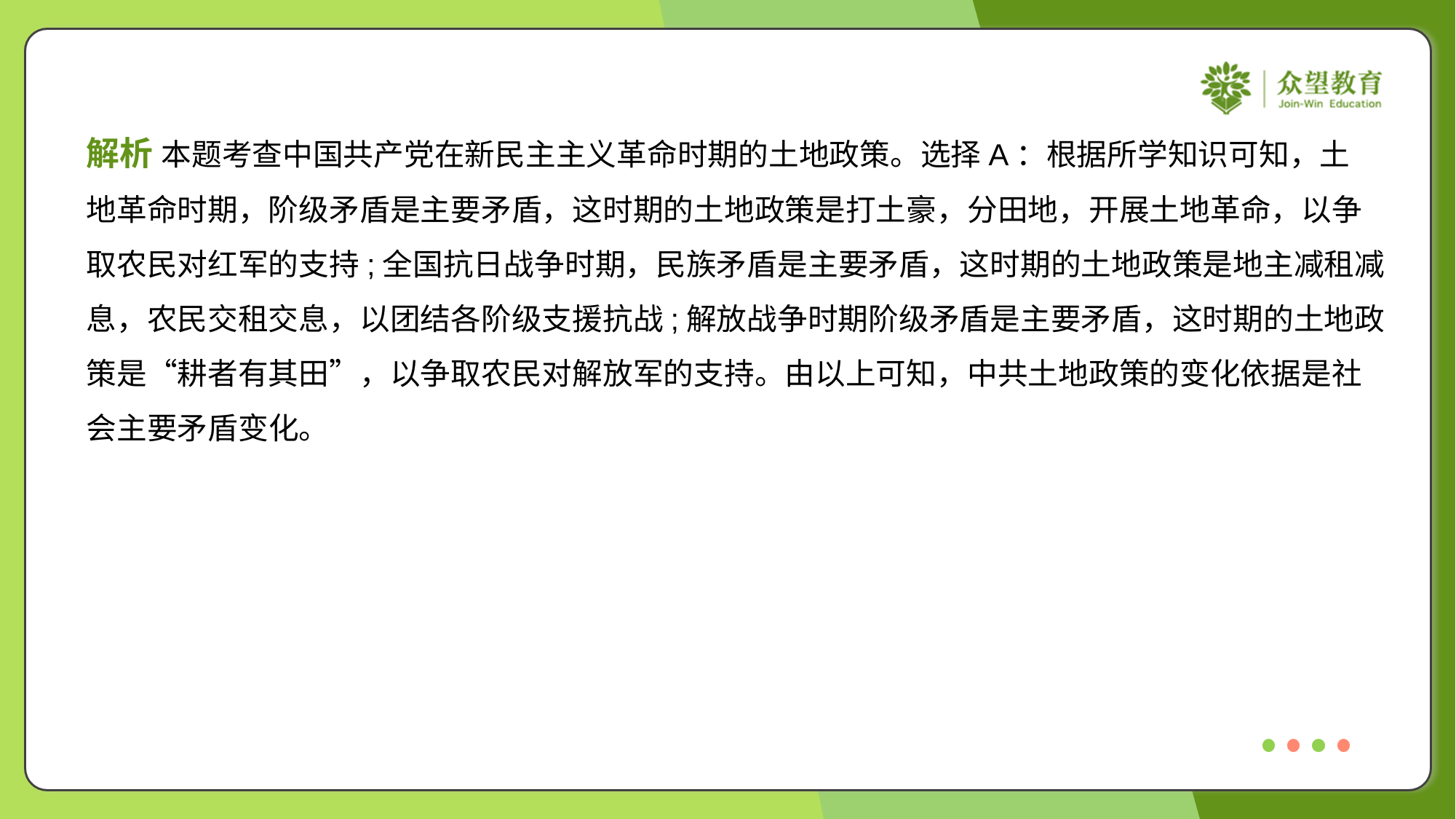

解析 本题考查中国共产党在新民主主义革命时期的土地政策。选择A：根据所学知识可知，土
地革命时期，阶级矛盾是主要矛盾，这时期的土地政策是打土豪，分田地，开展土地革命，以争
取农民对红军的支持;全国抗日战争时期，民族矛盾是主要矛盾，这时期的土地政策是地主减租减
息，农民交租交息，以团结各阶级支援抗战;解放战争时期阶级矛盾是主要矛盾，这时期的土地政
策是“耕者有其田”，以争取农民对解放军的支持。由以上可知，中共土地政策的变化依据是社
会主要矛盾变化。